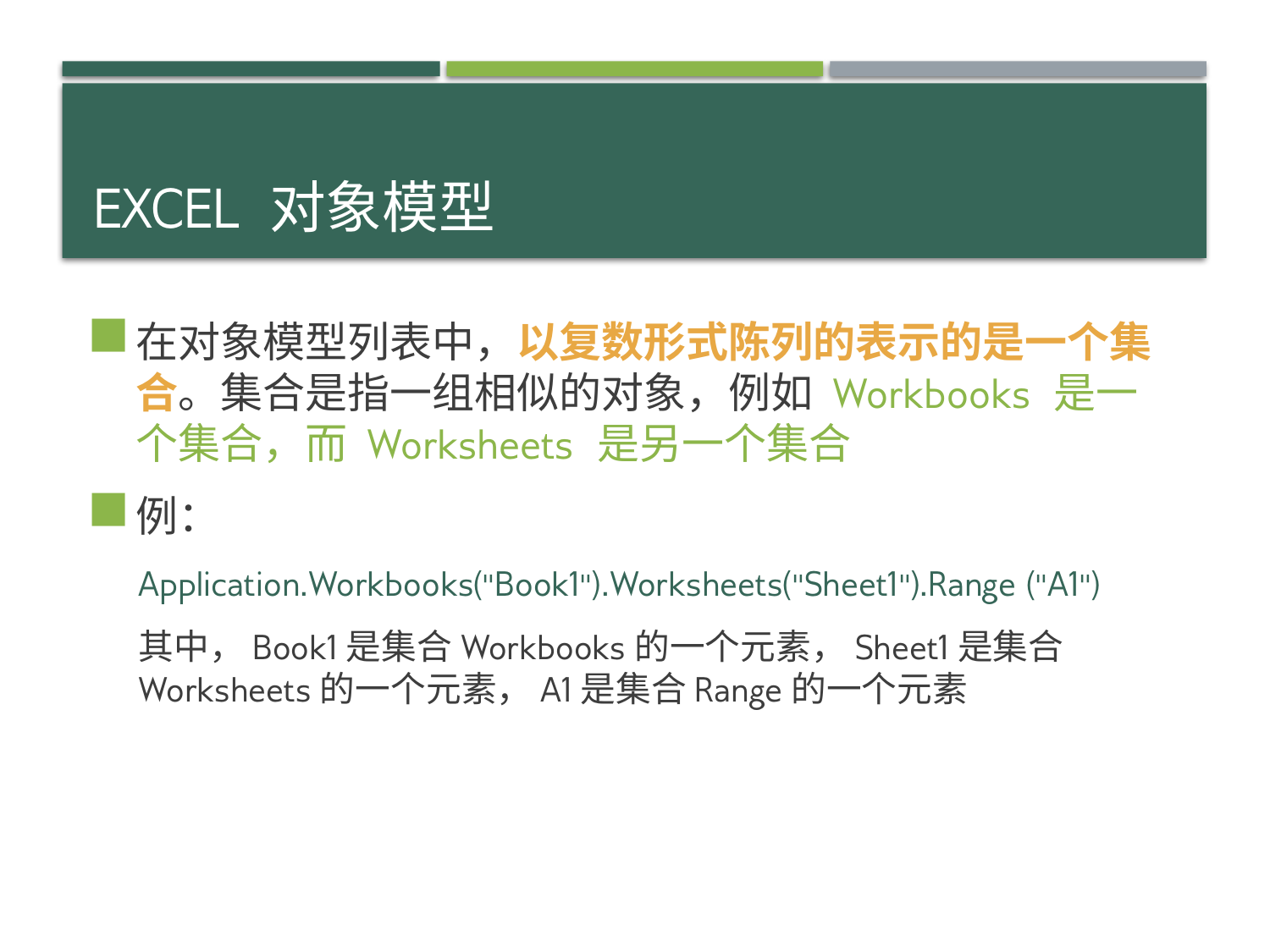

# Excel 对象模型
在对象模型列表中，以复数形式陈列的表示的是一个集合。集合是指一组相似的对象，例如 Workbooks 是一个集合，而 Worksheets 是另一个集合
例：
Application.Workbooks("Book1").Worksheets("Sheet1").Range ("A1")
其中，Book1是集合Workbooks的一个元素，Sheet1是集合Worksheets的一个元素，A1是集合Range的一个元素